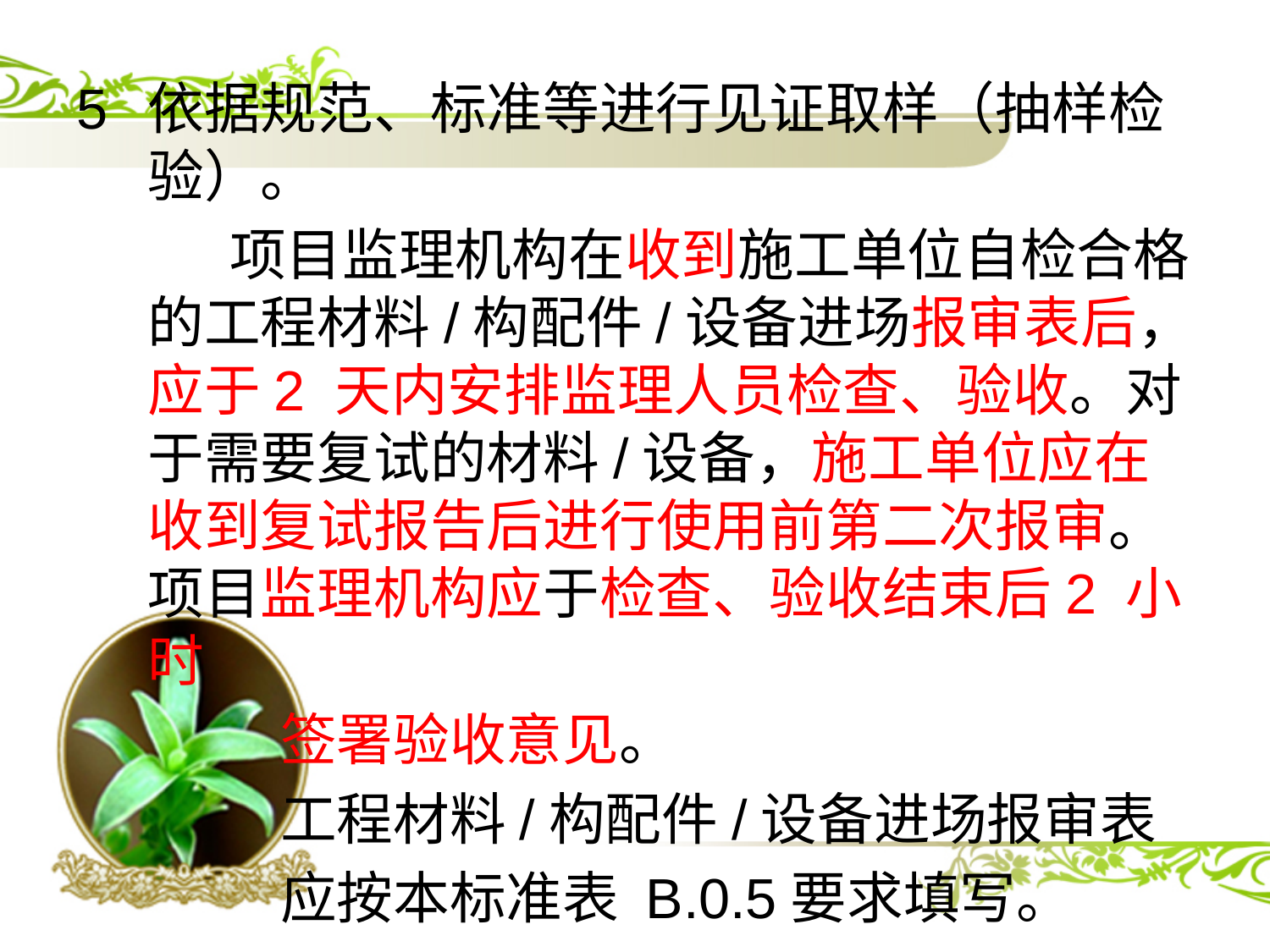

依据规范、标准等进行见证取样（抽样检验）。
           项目监理机构在收到施工单位自检合格的工程材料/构配件/设备进场报审表后， 应于2 天内安排监理人员检查、验收。对于需要复试的材料/设备，施工单位应在收到复试报告后进行使用前第二次报审。项目监理机构应于检查、验收结束后2 小时
               签署验收意见。
               工程材料/构配件/设备进场报审表
               应按本标准表 B.0.5要求填写。